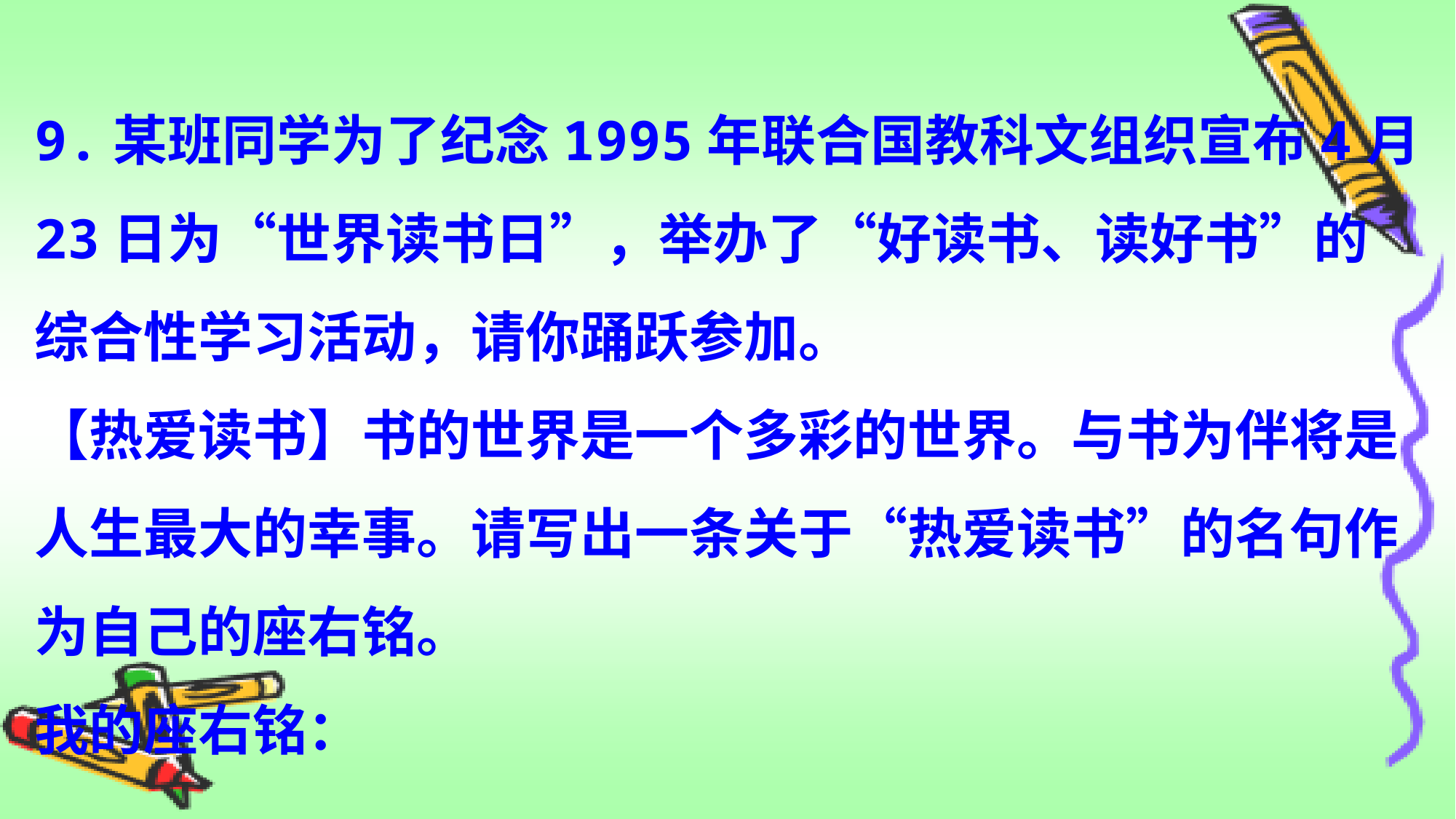

9.某班同学为了纪念1995年联合国教科文组织宣布4月23日为“世界读书日”，举办了“好读书、读好书”的综合性学习活动，请你踊跃参加。
【热爱读书】书的世界是一个多彩的世界。与书为伴将是人生最大的幸事。请写出一条关于“热爱读书”的名句作为自己的座右铭。
我的座右铭：_____________________________________